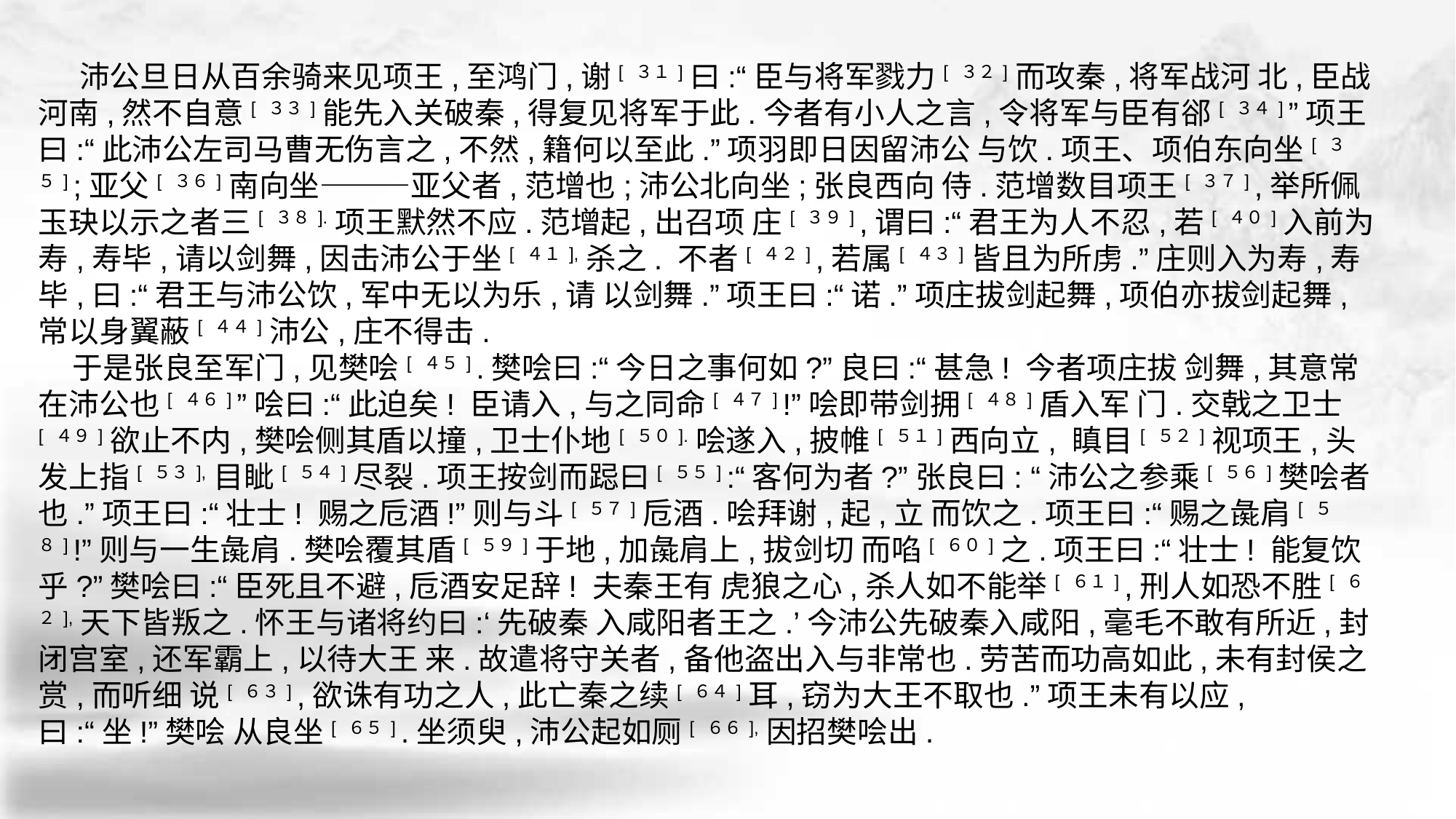

沛公旦日从百余骑来见项王,至鸿门,谢[ ３１]曰:“臣与将军戮力[ ３２]而攻秦,将军战河 北,臣战河南,然不自意[ ３３]能先入关破秦,得复见将军于此.今者有小人之言,令将军与臣有郤[ ３４] ”项王曰:“此沛公左司马曹无伤言之,不然,籍何以至此.”项羽即日因留沛公 与饮.项王、项伯东向坐[ ３５] ;亚父[ ３６]南向坐———亚父者,范增也;沛公北向坐;张良西向 侍.范增数目项王[ ３７] ,举所佩玉玦以示之者三[ ３８].项王默然不应.范增起,出召项 庄[ ３９] ,谓曰:“君王为人不忍,若[ ４０]入前为寿,寿毕,请以剑舞,因击沛公于坐[ ４１],杀之. 不者[ ４２] ,若属[ ４３]皆且为所虏.”庄则入为寿,寿毕,曰:“君王与沛公饮,军中无以为乐,请 以剑舞.”项王曰:“诺.”项庄拔剑起舞,项伯亦拔剑起舞,常以身翼蔽[ ４４]沛公,庄不得击.
    于是张良至军门,见樊哙[ ４５] .樊哙曰:“今日之事何如?”良曰:“甚急! 今者项庄拔 剑舞,其意常在沛公也[ ４６] ”哙曰:“此迫矣! 臣请入,与之同命[ ４７] !”哙即带剑拥[ ４８]盾入军 门.交戟之卫士[ ４９]欲止不内,樊哙侧其盾以撞,卫士仆地[ ５０].哙遂入,披帷[ ５１]西向立, 瞋目[ ５２]视项王,头发上指[ ５３],目眦[ ５４]尽裂.项王按剑而跽曰[ ５５] :“客何为者?”张良曰: “沛公之参乘[ ５６]樊哙者也.”项王曰:“壮士! 赐之卮酒!”则与斗[ ５７]卮酒.哙拜谢,起,立 而饮之.项王曰:“赐之彘肩[ ５８] !”则与一生彘肩.樊哙覆其盾[ ５９]于地,加彘肩上,拔剑切 而啗[ ６０]之.项王曰:“壮士! 能复饮乎?”樊哙曰:“臣死且不避,卮酒安足辞! 夫秦王有 虎狼之心,杀人如不能举[ ６１] ,刑人如恐不胜[ ６２],天下皆叛之.怀王与诸将约曰:‘先破秦 入咸阳者王之.’今沛公先破秦入咸阳,毫毛不敢有所近,封闭宫室,还军霸上,以待大王 来.故遣将守关者,备他盗出入与非常也.劳苦而功高如此,未有封侯之赏,而听细 说[ ６３] ,欲诛有功之人,此亡秦之续[ ６４]耳,窃为大王不取也.”项王未有以应,曰:“坐!”樊哙 从良坐[ ６５] .坐须臾,沛公起如厕[ ６６],因招樊哙出.